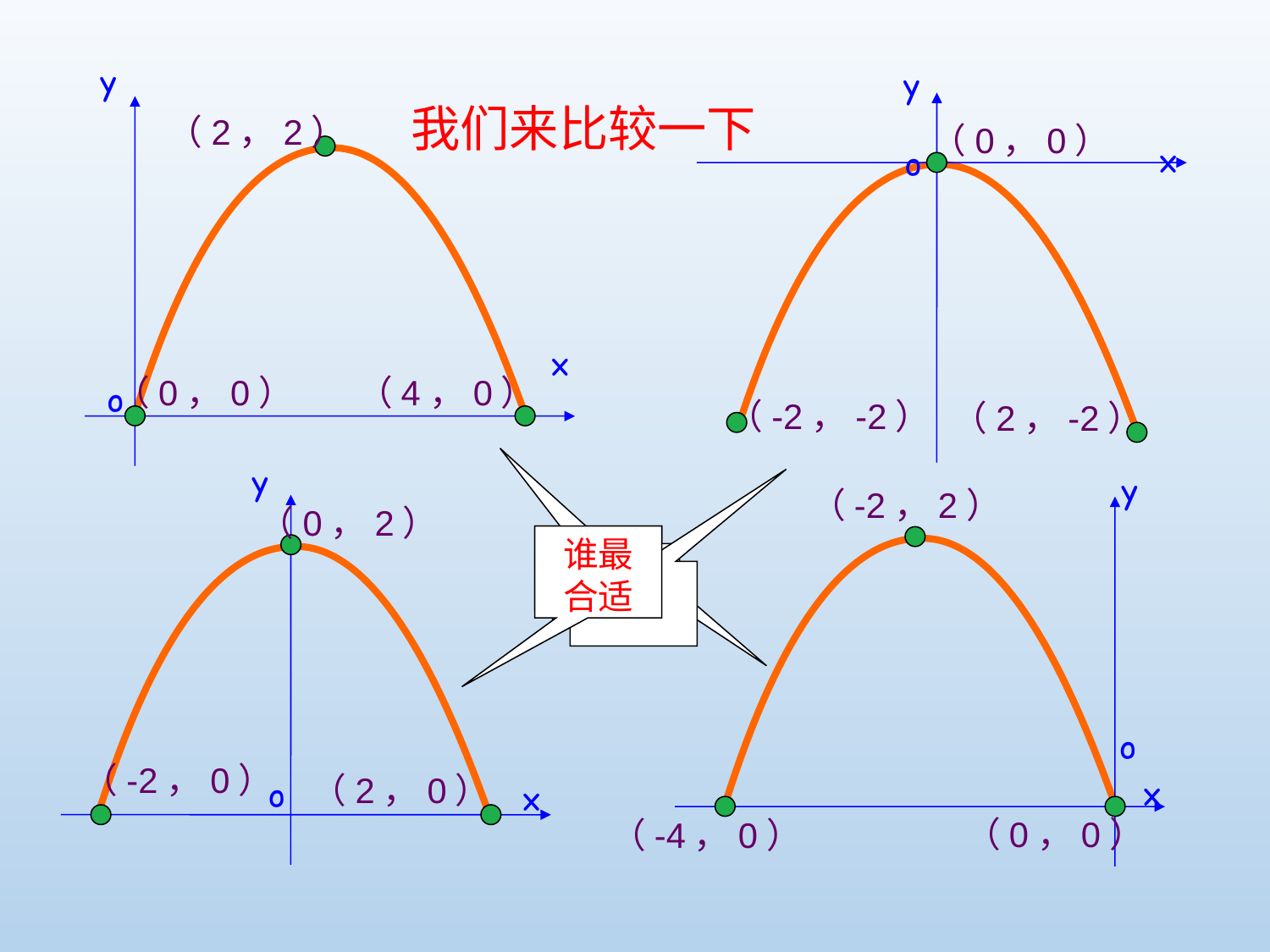

y
y
我们来比较一下

（2，2）
（0，0）
x

o

x
（0，0）
（4，0）
o
（-2，-2）
（2，-2）

y
y
（-2，2）
（0，2）

谁最合适

o
（-2，0）
（2，0）
x
o
x

（0，0）
（-4，0）